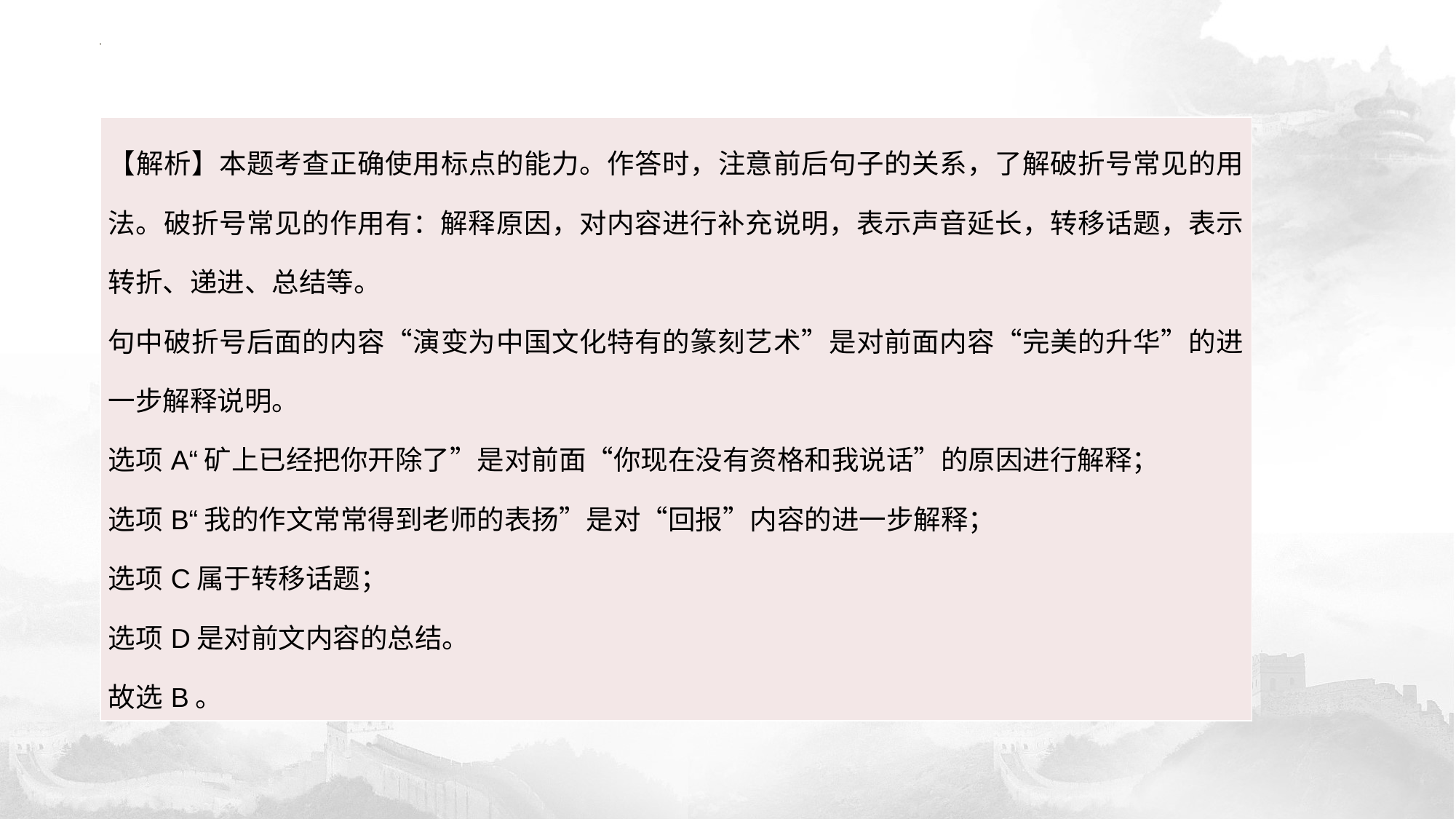

| 【解析】本题考查正确使用标点的能力。作答时，注意前后句子的关系，了解破折号常见的用法。破折号常见的作用有：解释原因，对内容进行补充说明，表示声音延长，转移话题，表示转折、递进、总结等。 句中破折号后面的内容“演变为中国文化特有的篆刻艺术”是对前面内容“完美的升华”的进一步解释说明。 选项A“矿上已经把你开除了”是对前面“你现在没有资格和我说话”的原因进行解释； 选项B“我的作文常常得到老师的表扬”是对“回报”内容的进一步解释； 选项C属于转移话题； 选项D是对前文内容的总结。 故选B。 |
| --- |